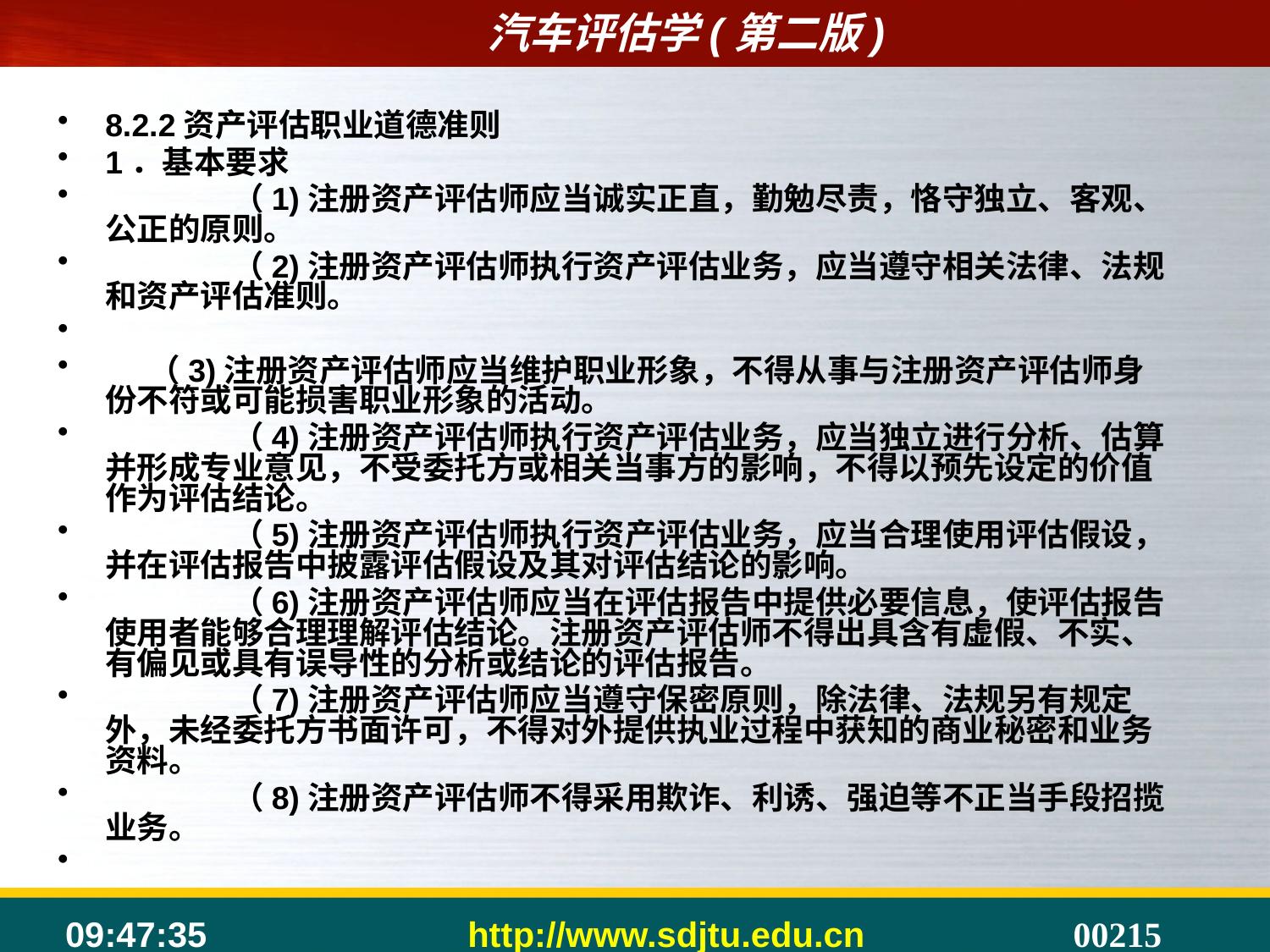

#
8.2.2资产评估职业道德准则
1．基本要求
	（1)注册资产评估师应当诚实正直，勤勉尽责，恪守独立、客观、公正的原则。
	（2)注册资产评估师执行资产评估业务，应当遵守相关法律、法规和资产评估准则。

     （3)注册资产评估师应当维护职业形象，不得从事与注册资产评估师身份不符或可能损害职业形象的活动。
	（4)注册资产评估师执行资产评估业务，应当独立进行分析、估算并形成专业意见，不受委托方或相关当事方的影响，不得以预先设定的价值作为评估结论。
	（5)注册资产评估师执行资产评估业务，应当合理使用评估假设，并在评估报告中披露评估假设及其对评估结论的影响。
	（6)注册资产评估师应当在评估报告中提供必要信息，使评估报告使用者能够合理理解评估结论。注册资产评估师不得出具含有虚假、不实、有偏见或具有误导性的分析或结论的评估报告。
	（7)注册资产评估师应当遵守保密原则，除法律、法规另有规定外，未经委托方书面许可，不得对外提供执业过程中获知的商业秘密和业务资料。
	（8)注册资产评估师不得采用欺诈、利诱、强迫等不正当手段招揽业务。